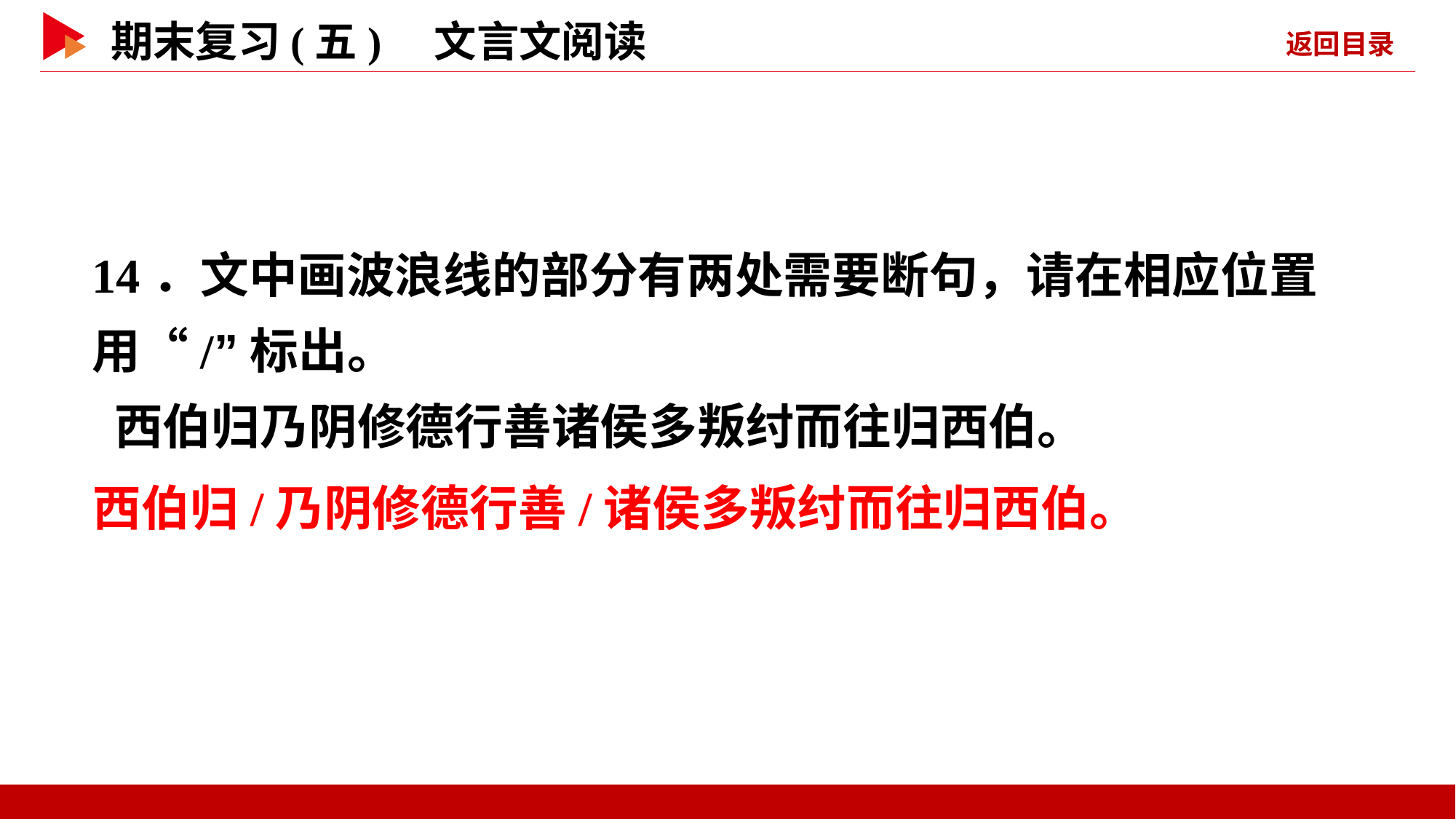

14．文中画波浪线的部分有两处需要断句，请在相应位置用“/”标出。
 西伯归乃阴修德行善诸侯多叛纣而往归西伯。
 西伯归/乃阴修德行善/诸侯多叛纣而往归西伯。